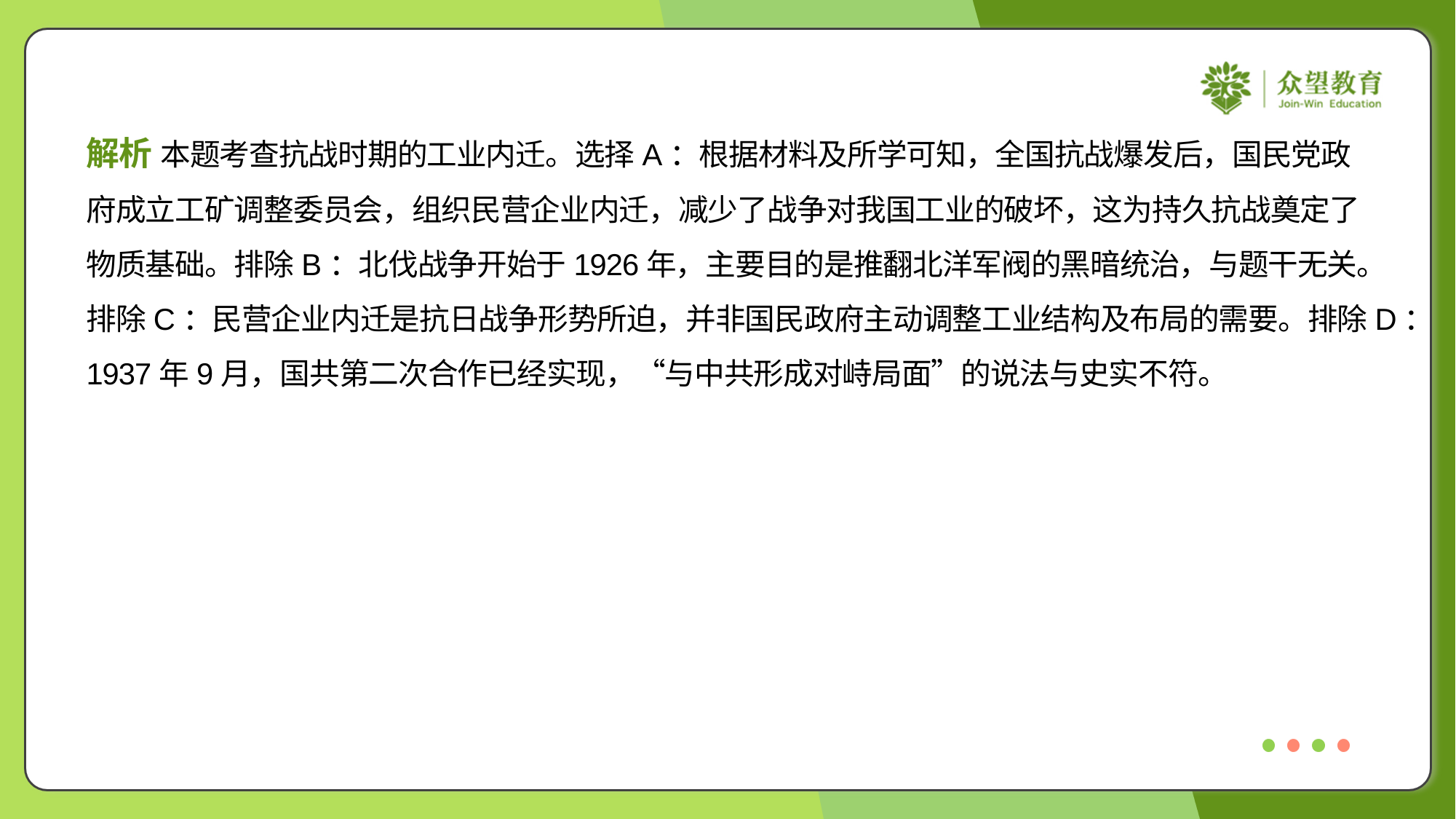

解析 本题考查抗战时期的工业内迁。选择A：根据材料及所学可知，全国抗战爆发后，国民党政
府成立工矿调整委员会，组织民营企业内迁，减少了战争对我国工业的破坏，这为持久抗战奠定了
物质基础。排除B：北伐战争开始于1926年，主要目的是推翻北洋军阀的黑暗统治，与题干无关。
排除C：民营企业内迁是抗日战争形势所迫，并非国民政府主动调整工业结构及布局的需要。排除D：
1937年9月，国共第二次合作已经实现，“与中共形成对峙局面”的说法与史实不符。